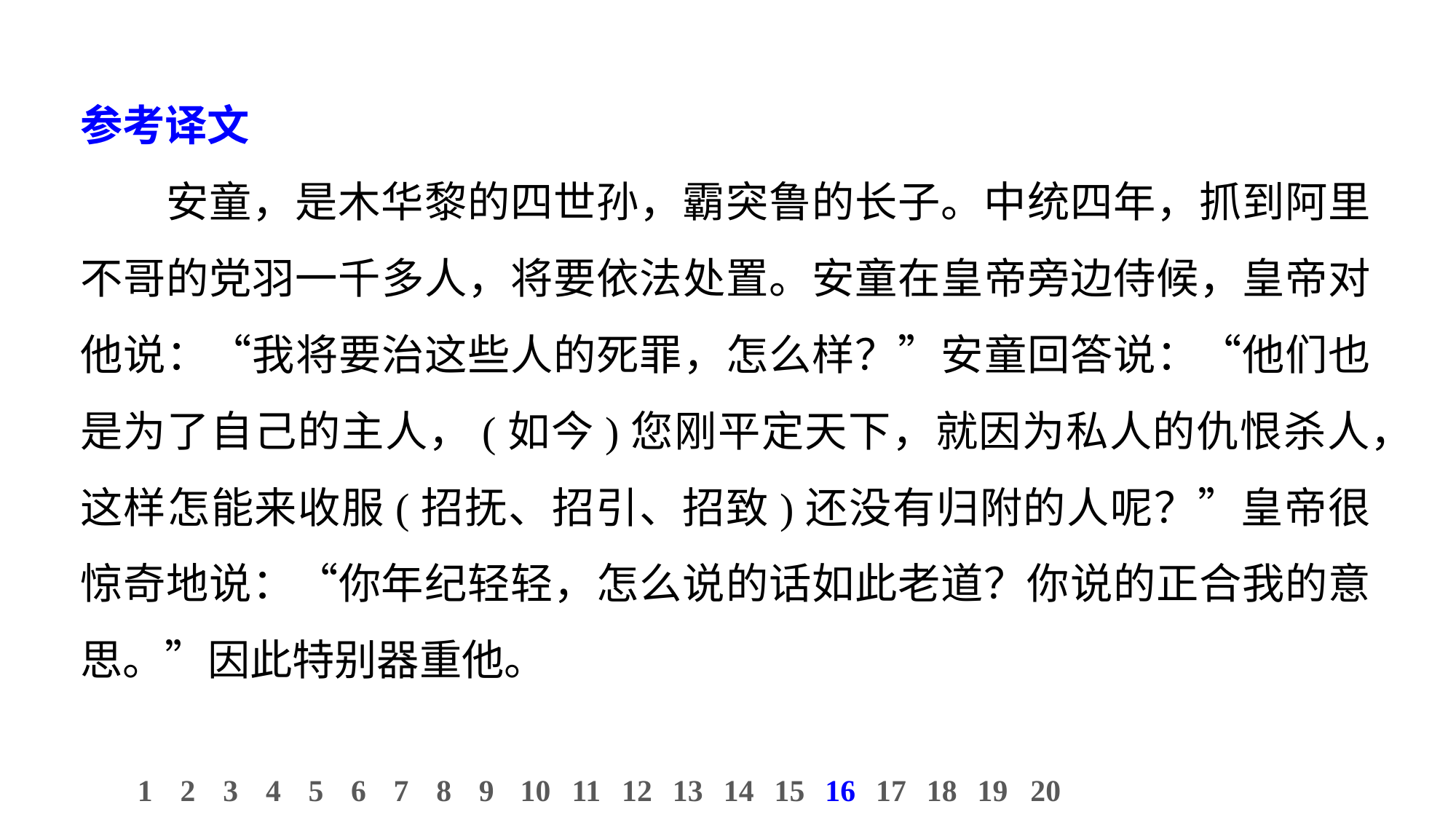

参考译文
安童，是木华黎的四世孙，霸突鲁的长子。中统四年，抓到阿里不哥的党羽一千多人，将要依法处置。安童在皇帝旁边侍候，皇帝对他说：“我将要治这些人的死罪，怎么样？”安童回答说：“他们也是为了自己的主人，(如今)您刚平定天下，就因为私人的仇恨杀人，这样怎能来收服(招抚、招引、招致)还没有归附的人呢？”皇帝很惊奇地说：“你年纪轻轻，怎么说的话如此老道？你说的正合我的意思。”因此特别器重他。
10
1
2
3
4
5
6
7
8
9
11
12
13
14
15
16
17
18
19
20